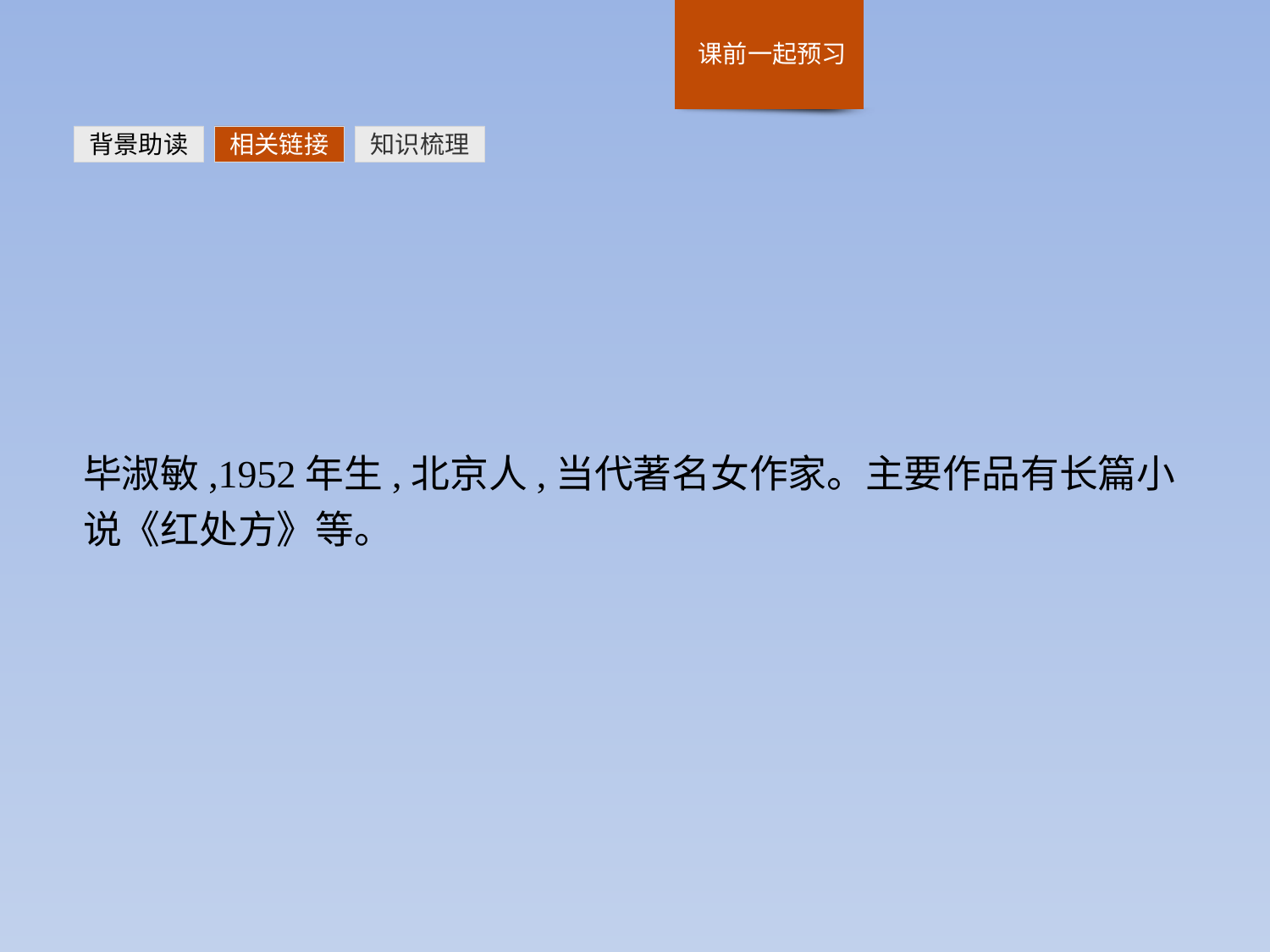

背景助读
相关链接
知识梳理
毕淑敏,1952年生,北京人,当代著名女作家。主要作品有长篇小说《红处方》等。